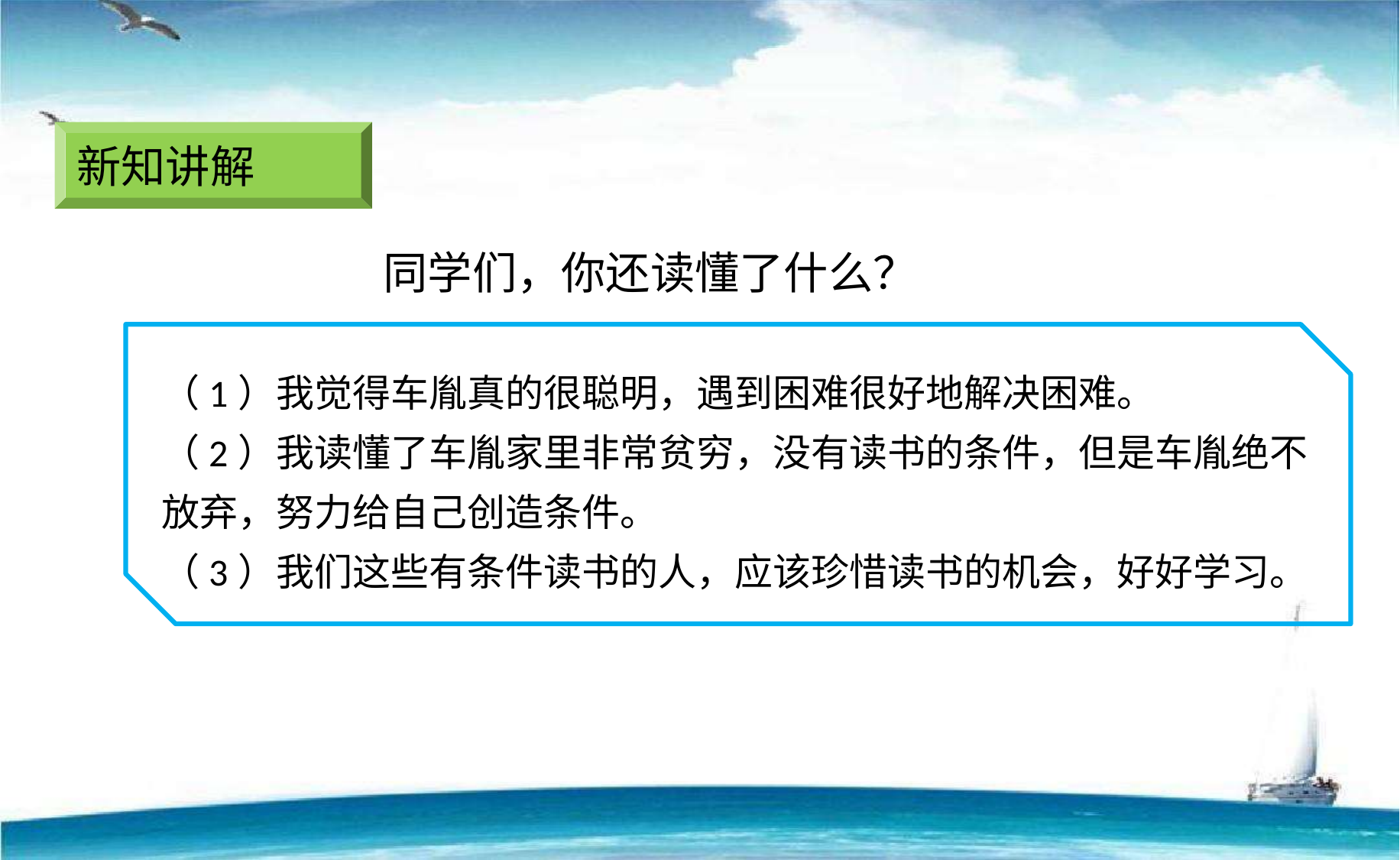

新知讲解

同学们，你还读懂了什么？
（1）我觉得车胤真的很聪明，遇到困难很好地解决困难。
（2）我读懂了车胤家里非常贫穷，没有读书的条件，但是车胤绝不放弃，努力给自己创造条件。
（3）我们这些有条件读书的人，应该珍惜读书的机会，好好学习。